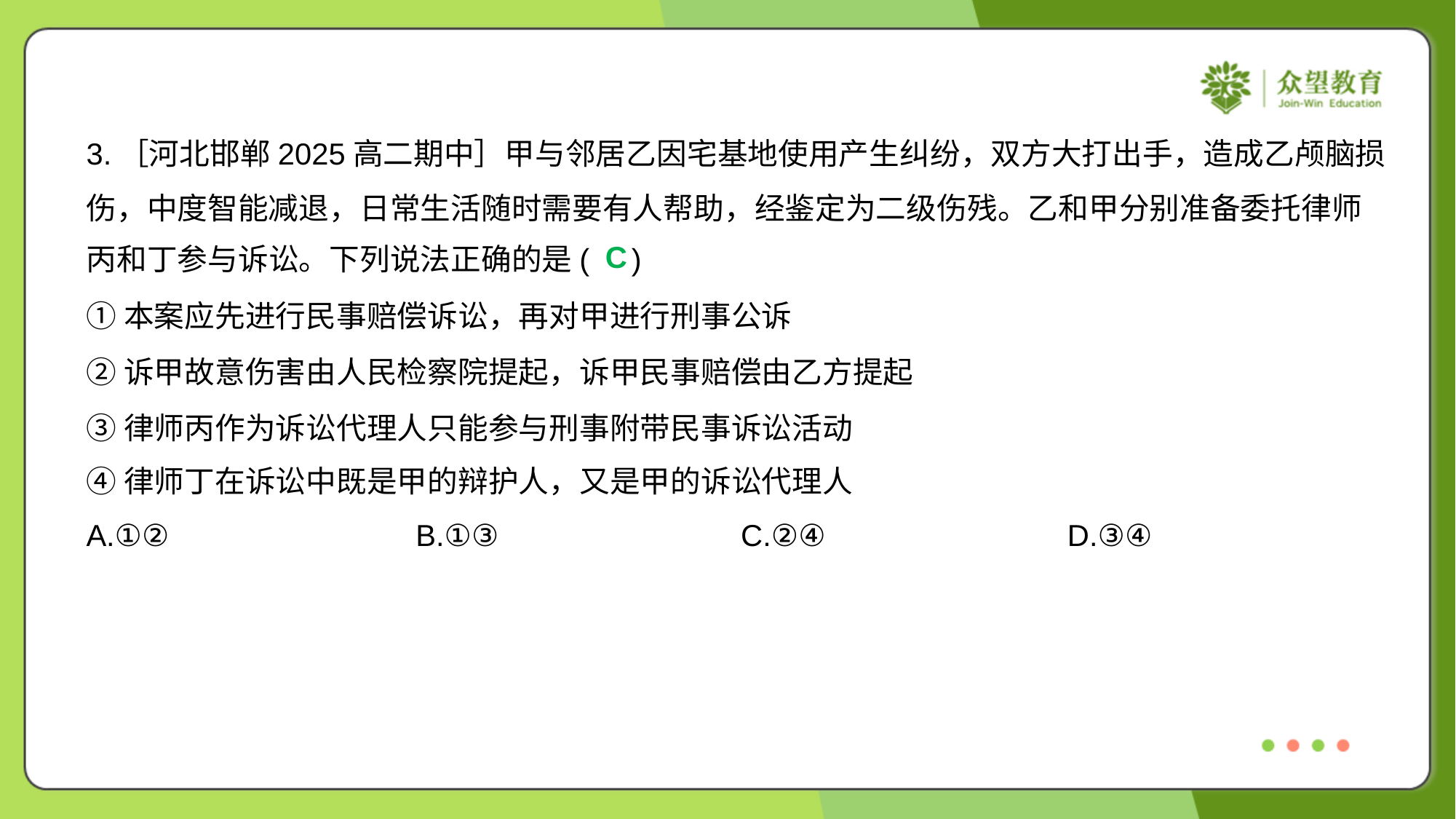

3.［河北邯郸2025高二期中］甲与邻居乙因宅基地使用产生纠纷，双方大打出手，造成乙颅脑损
伤，中度智能减退，日常生活随时需要有人帮助，经鉴定为二级伤残。乙和甲分别准备委托律师
丙和丁参与诉讼。下列说法正确的是(     )
C
①本案应先进行民事赔偿诉讼，再对甲进行刑事公诉
②诉甲故意伤害由人民检察院提起，诉甲民事赔偿由乙方提起
③律师丙作为诉讼代理人只能参与刑事附带民事诉讼活动
④律师丁在诉讼中既是甲的辩护人，又是甲的诉讼代理人
A.①②	B.①③	C.②④	D.③④